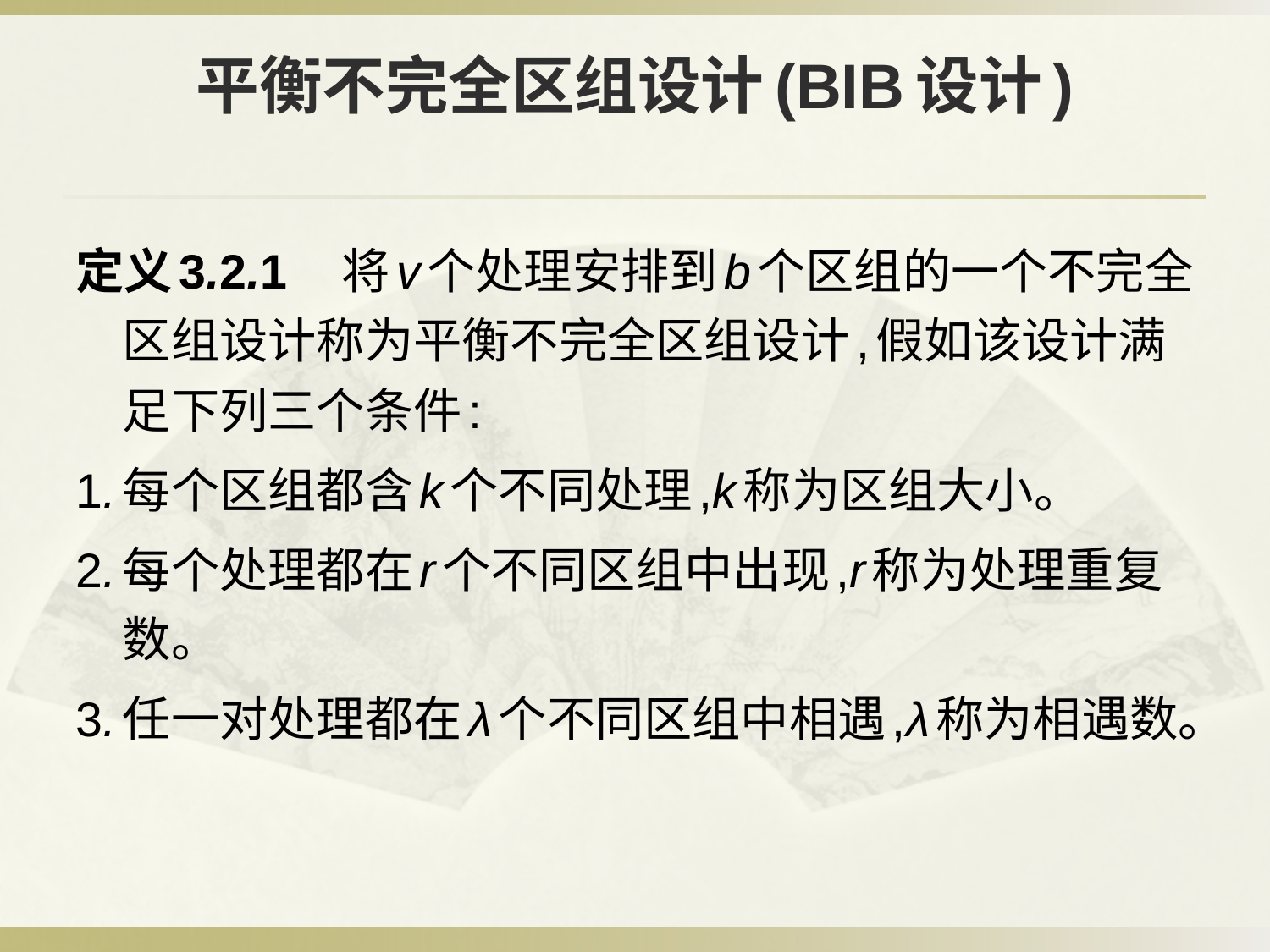

# 平衡不完全区组设计(BIB设计)
定义3.2.1　将v个处理安排到b个区组的一个不完全区组设计称为平衡不完全区组设计,假如该设计满足下列三个条件:
1.每个区组都含k个不同处理,k称为区组大小。
2.每个处理都在r个不同区组中出现,r称为处理重复数。
3.任一对处理都在λ个不同区组中相遇,λ称为相遇数。